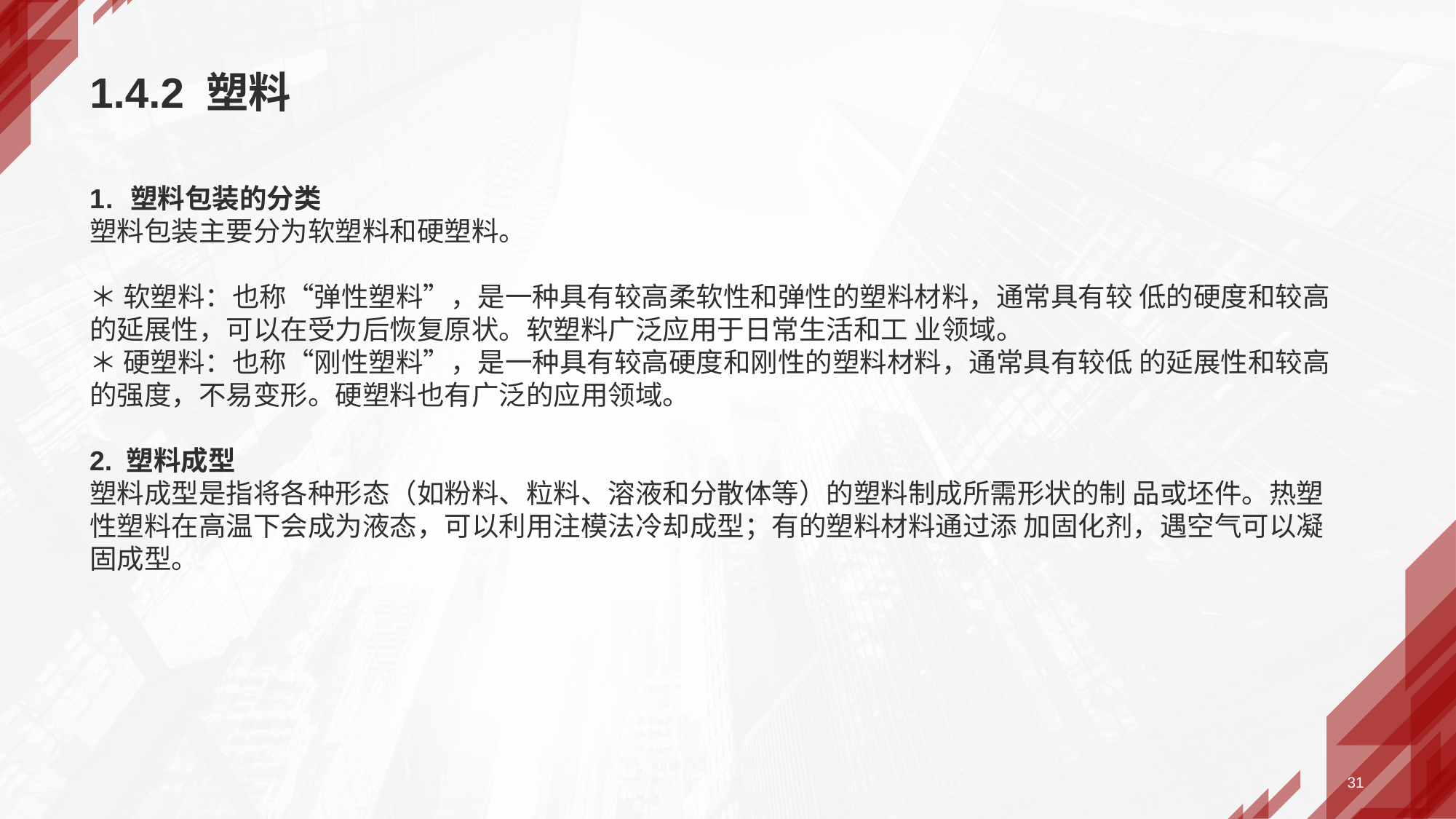

# 1.4.2 塑料
塑料包装的分类
塑料包装主要分为软塑料和硬塑料。

＊ 软塑料：也称“弹性塑料”，是一种具有较高柔软性和弹性的塑料材料，通常具有较 低的硬度和较高的延展性，可以在受力后恢复原状。软塑料广泛应用于日常生活和工 业领域。
＊ 硬塑料：也称“刚性塑料”，是一种具有较高硬度和刚性的塑料材料，通常具有较低 的延展性和较高的强度，不易变形。硬塑料也有广泛的应用领域。

2. 塑料成型
塑料成型是指将各种形态（如粉料、粒料、溶液和分散体等）的塑料制成所需形状的制 品或坯件。热塑性塑料在高温下会成为液态，可以利用注模法冷却成型；有的塑料材料通过添 加固化剂，遇空气可以凝固成型。
31